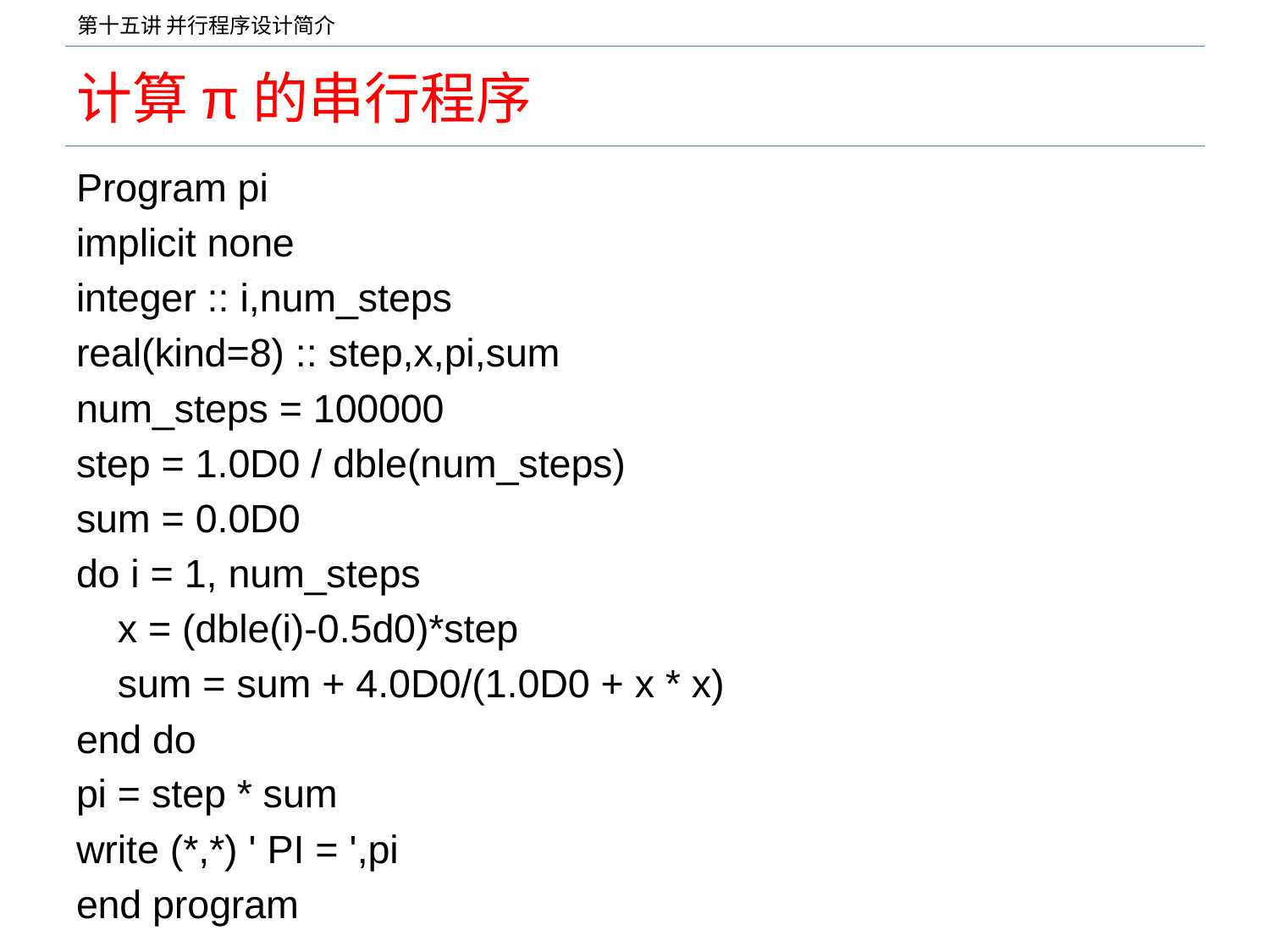

# 计算π的串行程序
Program pi
implicit none
integer :: i,num_steps
real(kind=8) :: step,x,pi,sum
num_steps = 100000
step = 1.0D0 / dble(num_steps)
sum = 0.0D0
do i = 1, num_steps
	x = (dble(i)-0.5d0)*step
	sum = sum + 4.0D0/(1.0D0 + x * x)
end do
pi = step * sum
write (*,*) ' PI = ',pi
end program